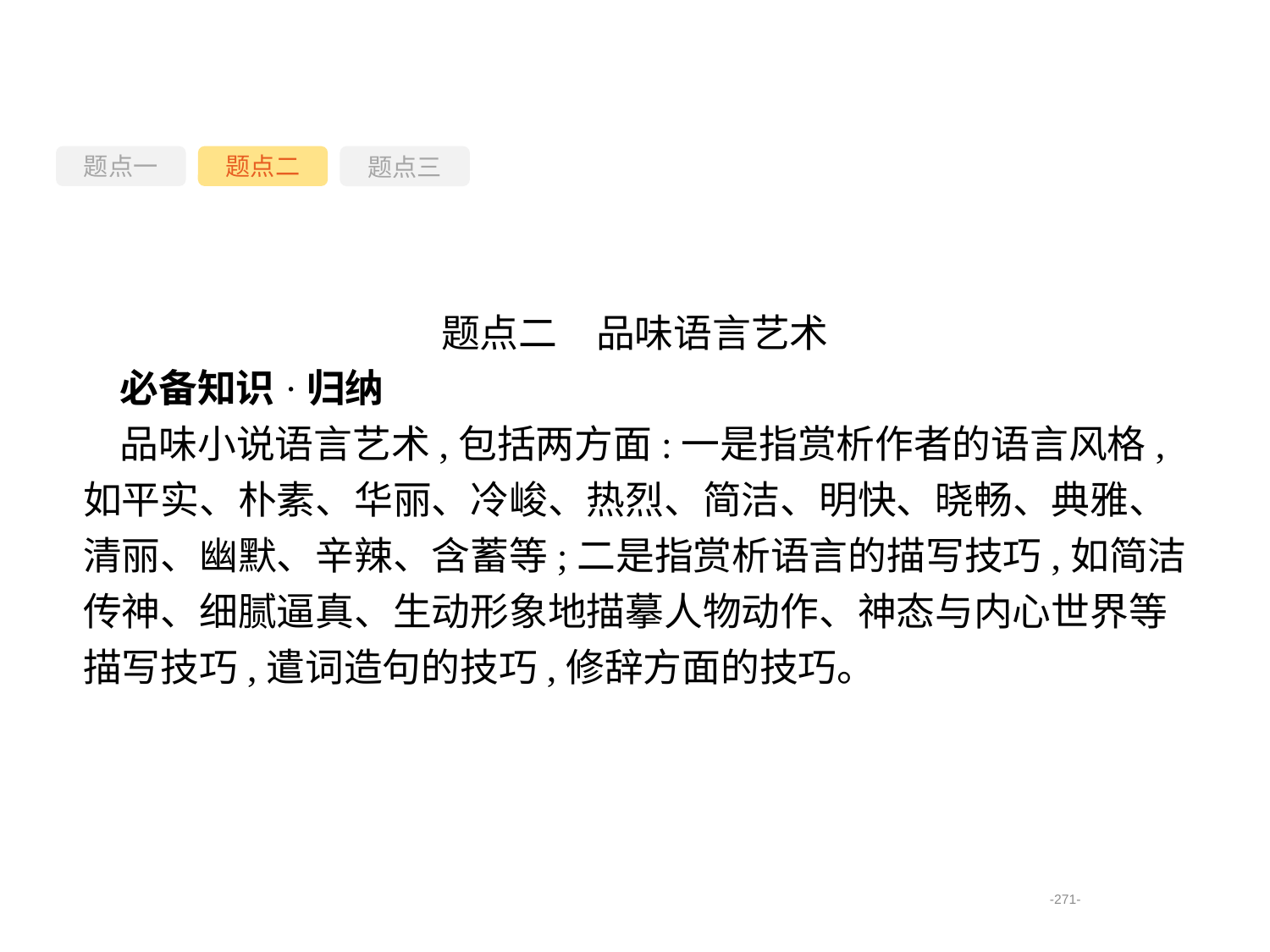

题点一
题点三
题点二
题点二　品味语言艺术
必备知识·归纳
品味小说语言艺术,包括两方面:一是指赏析作者的语言风格,如平实、朴素、华丽、冷峻、热烈、简洁、明快、晓畅、典雅、清丽、幽默、辛辣、含蓄等;二是指赏析语言的描写技巧,如简洁传神、细腻逼真、生动形象地描摹人物动作、神态与内心世界等描写技巧,遣词造句的技巧,修辞方面的技巧。
-271-